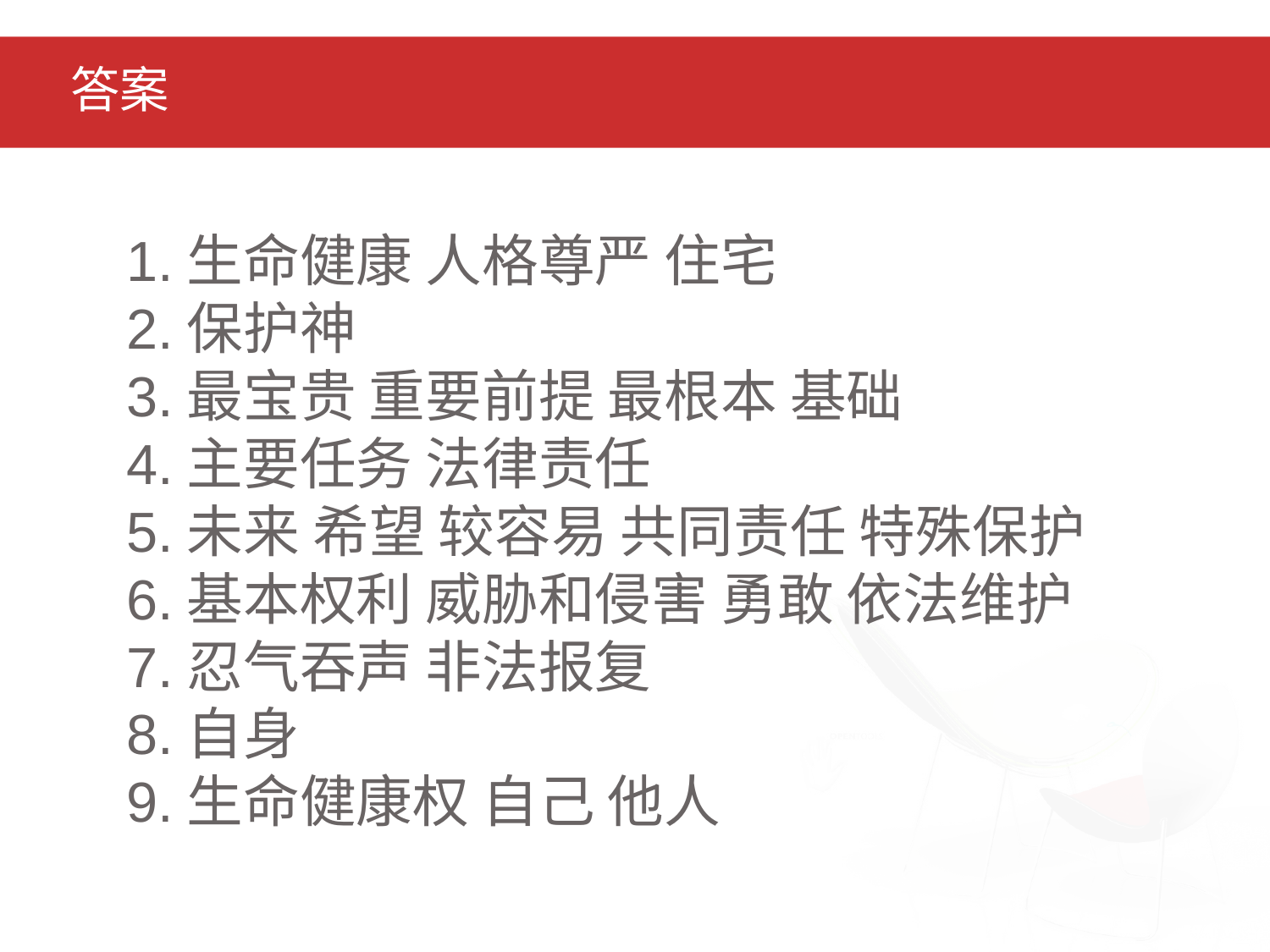

# 答案
1.生命健康 人格尊严 住宅
2.保护神
3.最宝贵 重要前提 最根本 基础
4.主要任务 法律责任
5.未来 希望 较容易 共同责任 特殊保护
6.基本权利 威胁和侵害 勇敢 依法维护
7.忍气吞声 非法报复
8.自身
9.生命健康权 自己 他人